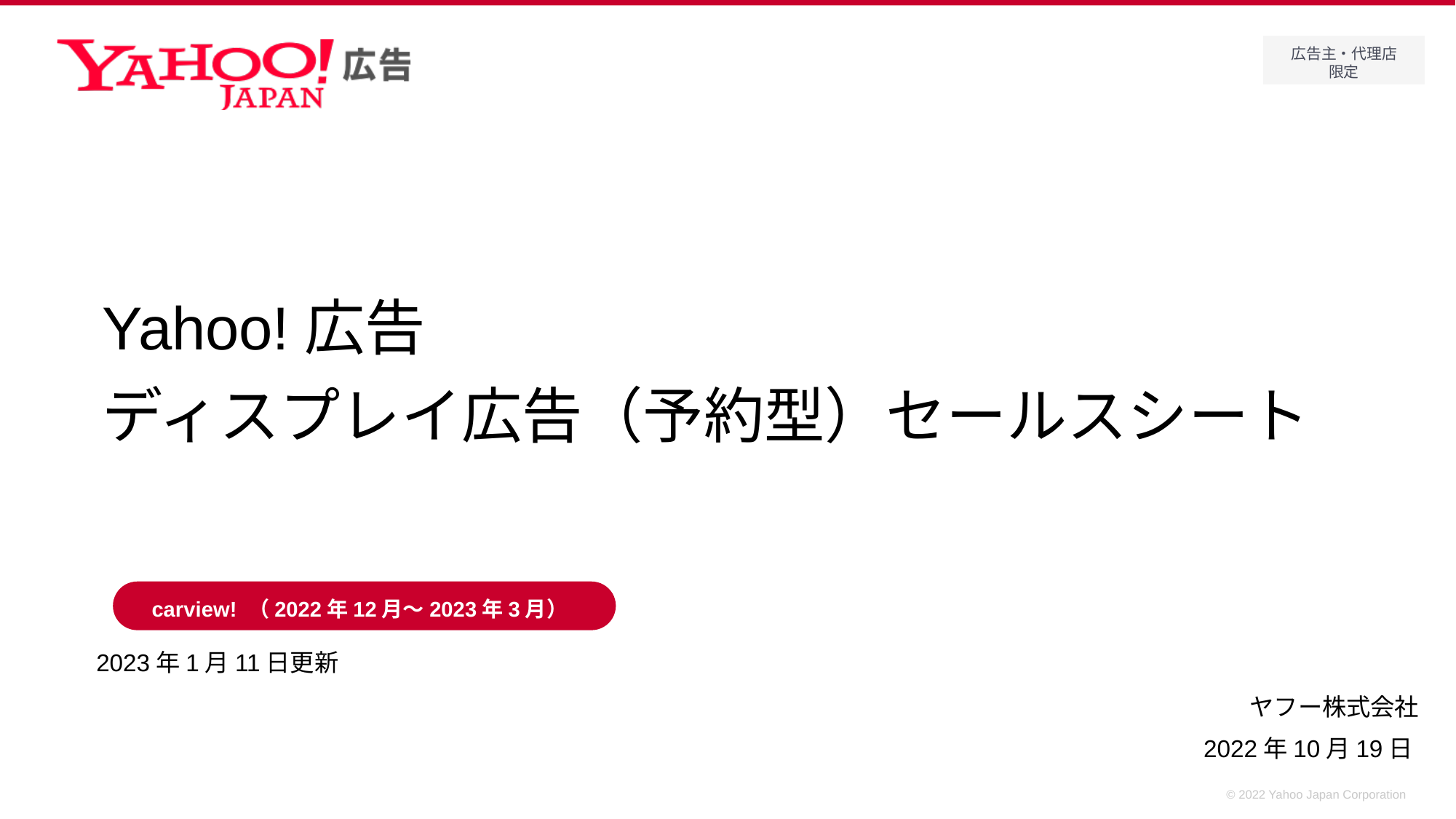

# Yahoo!広告 ディスプレイ広告（予約型）セールスシート
carview! （2022年12月～2023年3月）
2023年1月11日更新
2022年10月19日
© 2022 Yahoo Japan Corporation